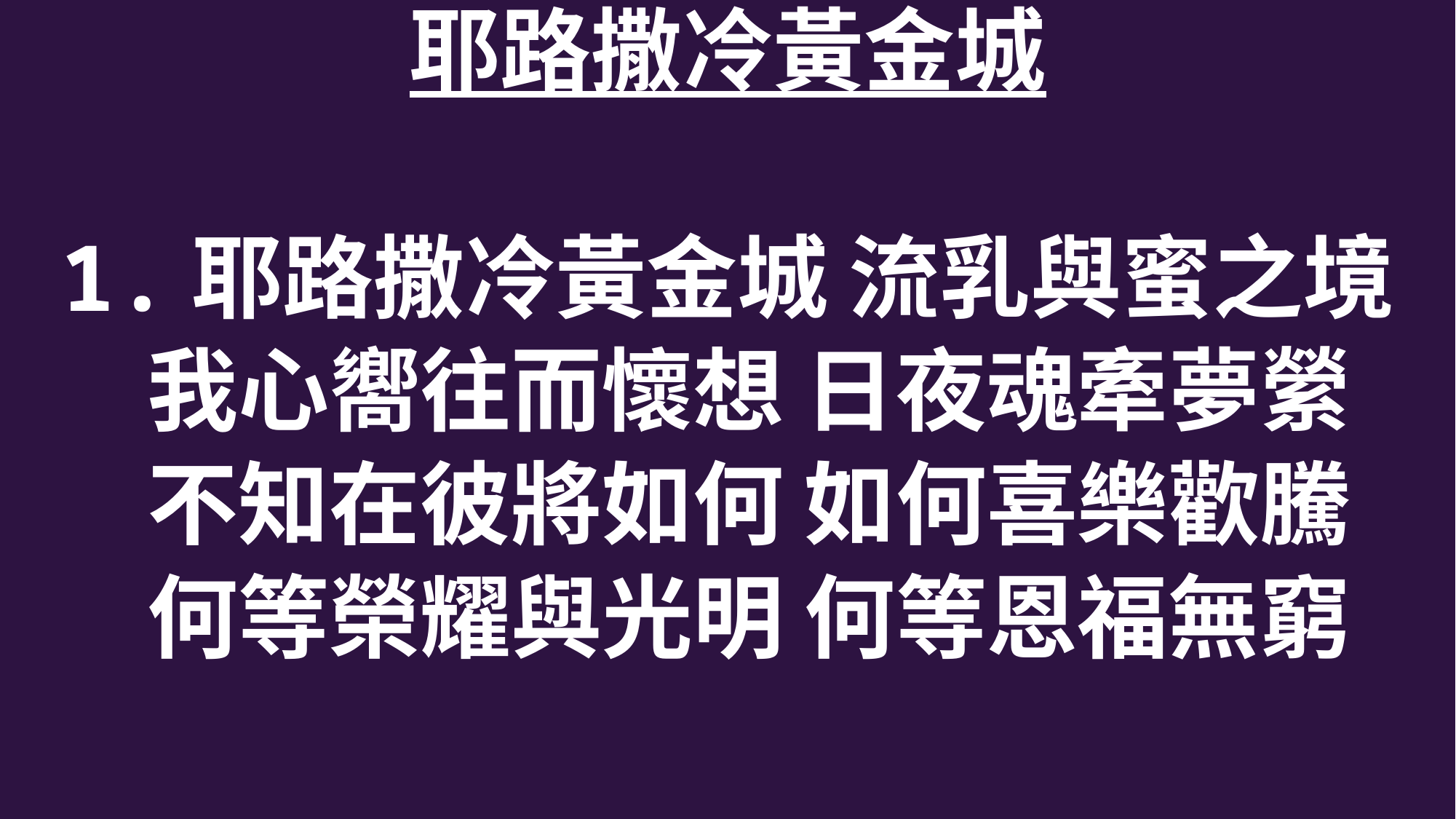

耶路撒冷黃金城

1.耶路撒冷黃金城 流乳與蜜之境
 我心嚮往而懷想 日夜魂牽夢縈
 不知在彼將如何 如何喜樂歡騰
 何等榮耀與光明 何等恩福無窮